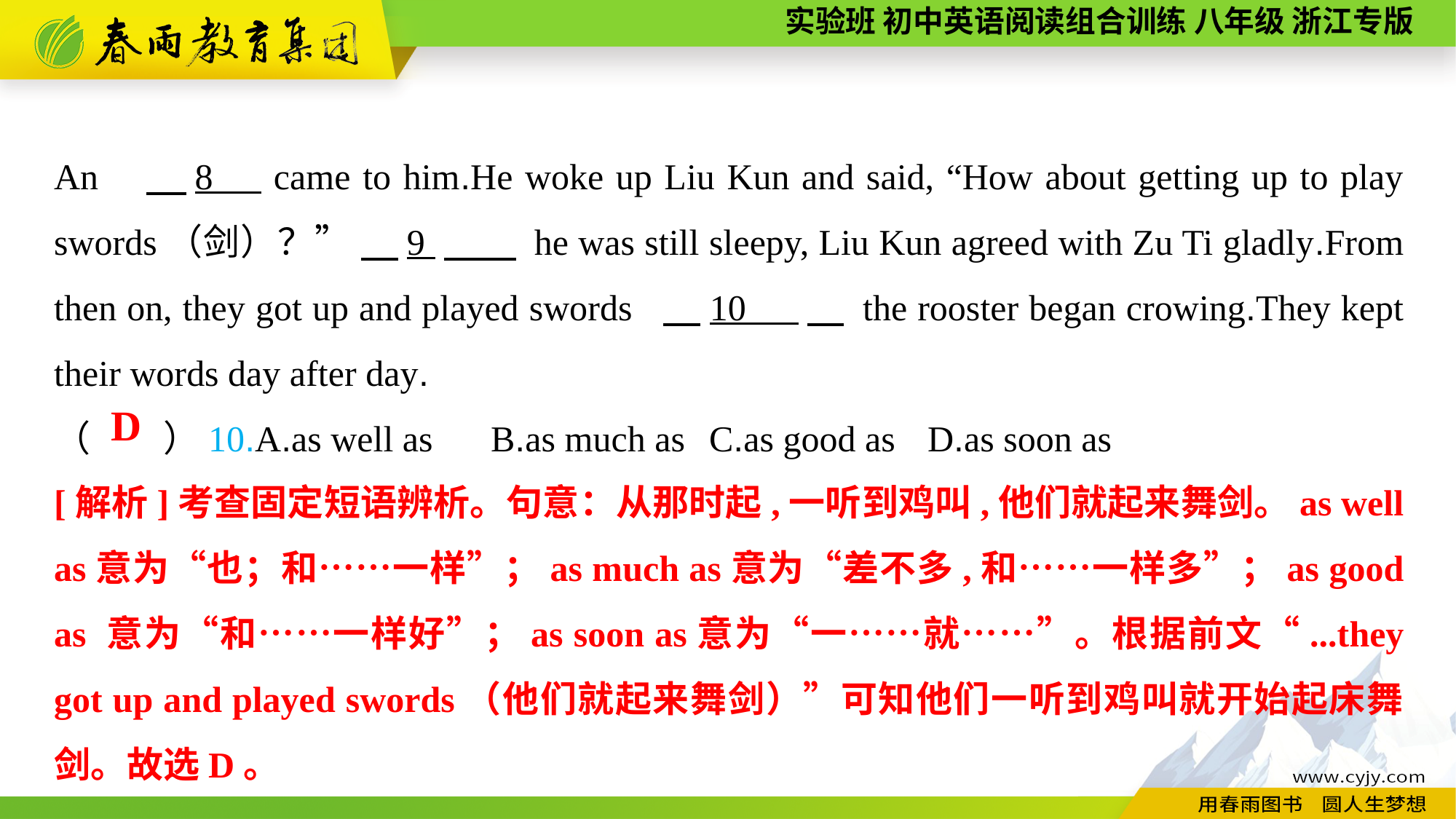

An   　8     came to him.He woke up Liu Kun and said, “How about getting up to play swords（剑）？” 　9 　     he was still sleepy, Liu Kun agreed with Zu Ti gladly.From then on, they got up and played swords  　10     　 the rooster began crowing.They kept their words day after day.
（　　）10.A.as well as	B.as much as	C.as good as	D.as soon as
D
[解析]考查固定短语辨析。句意：从那时起,一听到鸡叫,他们就起来舞剑。as well as意为“也；和……一样”；as much as意为“差不多,和……一样多”；as good as 意为“和……一样好”；as soon as意为“一……就……”。根据前文“...they got up and played swords（他们就起来舞剑）”可知他们一听到鸡叫就开始起床舞剑。故选D。